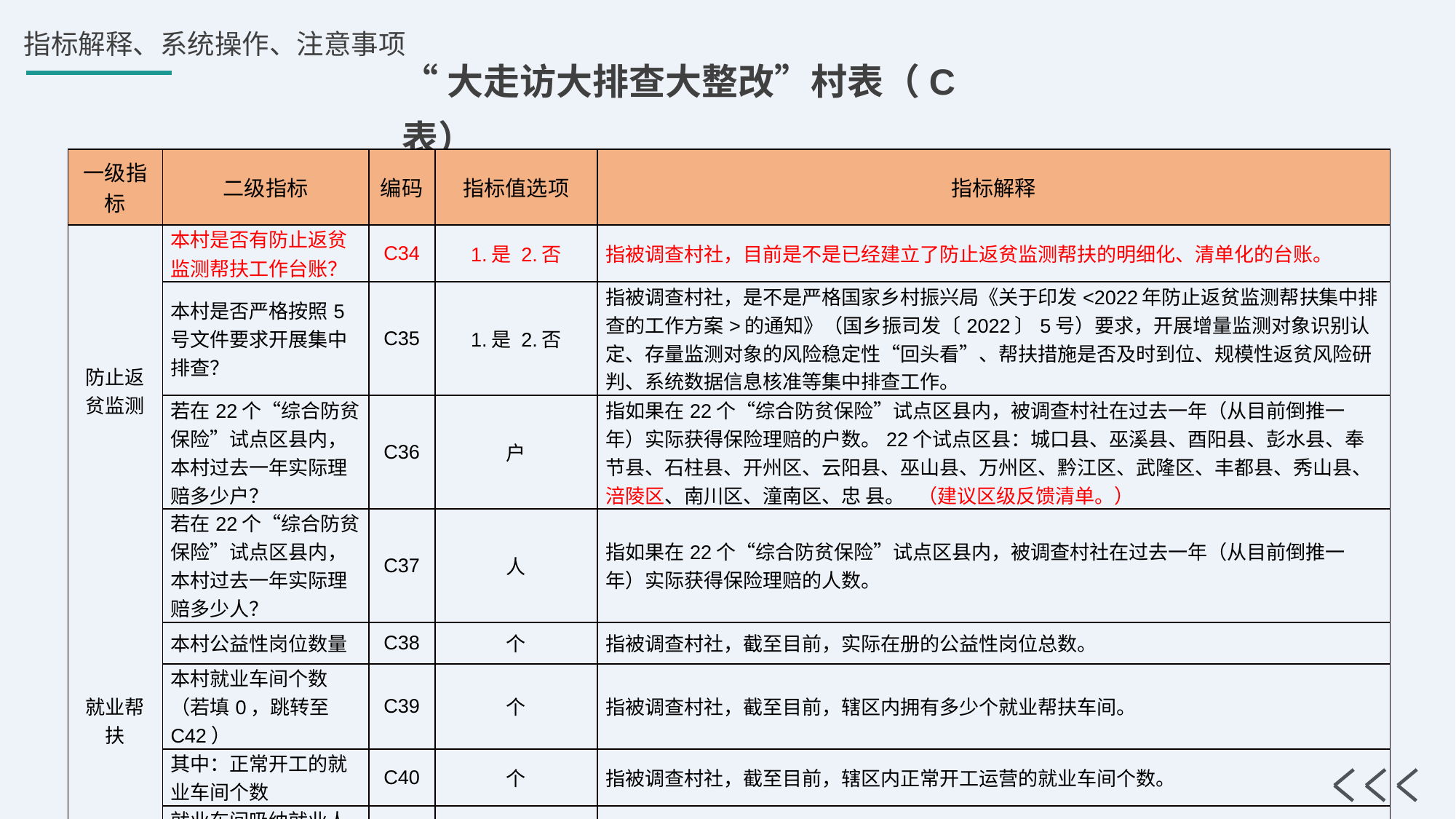

“大走访大排查大整改”村表（C表）
| 一级指标 | 二级指标 | 编码 | 指标值选项 | 指标解释 |
| --- | --- | --- | --- | --- |
| 防止返贫监测 | 本村是否有防止返贫监测帮扶工作台账？ | C34 | 1.是 2.否 | 指被调查村社，目前是不是已经建立了防止返贫监测帮扶的明细化、清单化的台账。 |
|  | 本村是否严格按照5号文件要求开展集中排查？ | C35 | 1.是 2.否 | 指被调查村社，是不是严格国家乡村振兴局《关于印发<2022年防止返贫监测帮扶集中排查的工作方案>的通知》（国乡振司发〔2022〕5号）要求，开展增量监测对象识别认定、存量监测对象的风险稳定性“回头看”、帮扶措施是否及时到位、规模性返贫风险研判、系统数据信息核准等集中排查工作。 |
|  | 若在22个“综合防贫保险”试点区县内，本村过去一年实际理赔多少户？ | C36 | 户 | 指如果在22个“综合防贫保险”试点区县内，被调查村社在过去一年（从目前倒推一年）实际获得保险理赔的户数。22个试点区县：城口县、巫溪县、酉阳县、彭水县、奉节县、石柱县、开州区、云阳县、巫山县、万州区、黔江区、武隆区、丰都县、秀山县、涪陵区、南川区、潼南区、忠 县。 （建议区级反馈清单。） |
|  | 若在22个“综合防贫保险”试点区县内，本村过去一年实际理赔多少人？ | C37 | 人 | 指如果在22个“综合防贫保险”试点区县内，被调查村社在过去一年（从目前倒推一年）实际获得保险理赔的人数。 |
| 就业帮扶 | 本村公益性岗位数量 | C38 | 个 | 指被调查村社，截至目前，实际在册的公益性岗位总数。 |
|  | 本村就业车间个数（若填0，跳转至C42） | C39 | 个 | 指被调查村社，截至目前，辖区内拥有多少个就业帮扶车间。 |
|  | 其中：正常开工的就业车间个数 | C40 | 个 | 指被调查村社，截至目前，辖区内正常开工运营的就业车间个数。 |
|  | 就业车间吸纳就业人数 | C41 | 个 | 指被调查村社，目前，正常开工的就业车间实际就业人口总数。 |
| 易地扶贫搬迁 |  | C42-48 |  | 不涉及。 |